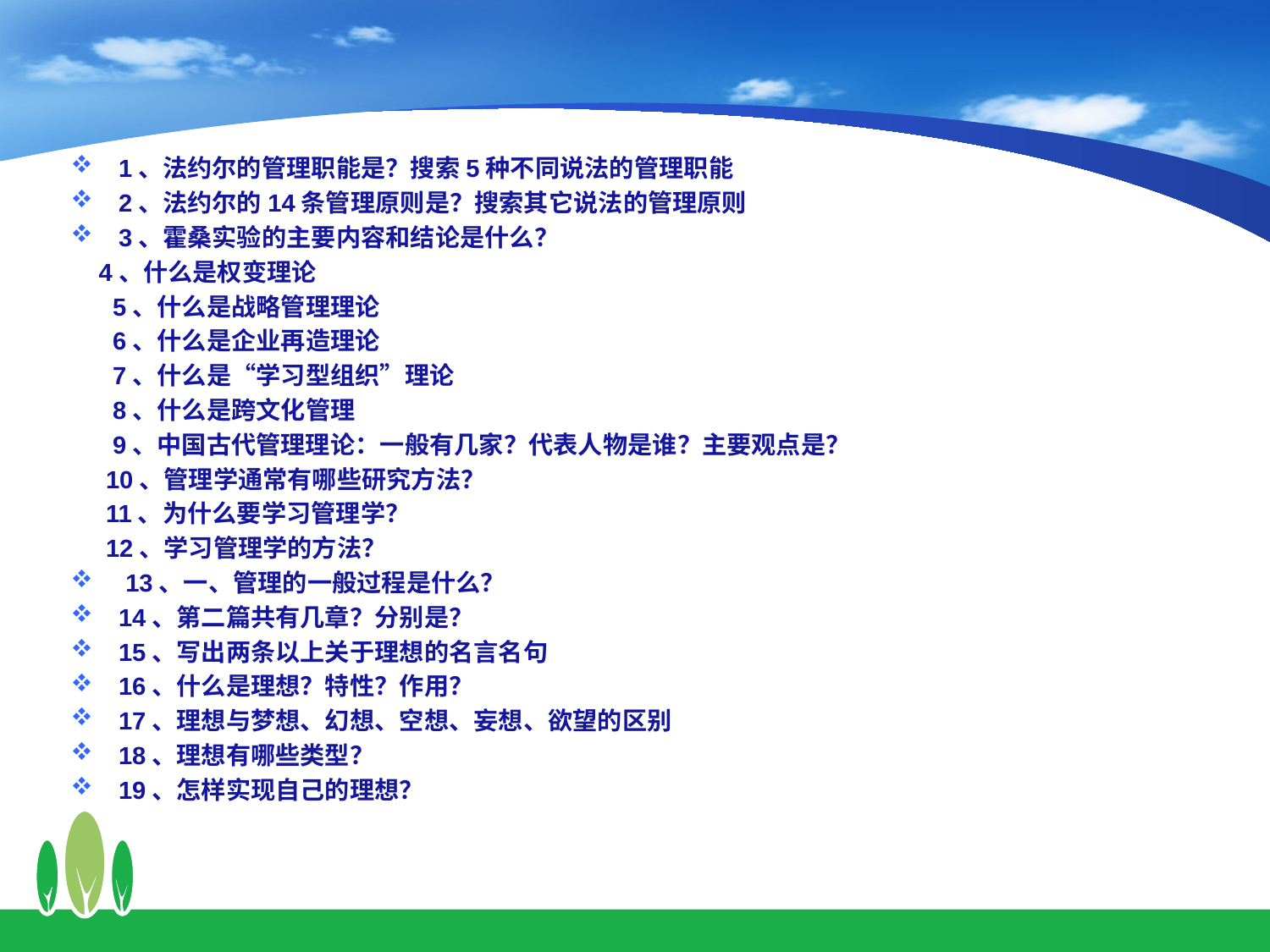

1、法约尔的管理职能是？搜索5种不同说法的管理职能
2、法约尔的14条管理原则是？搜索其它说法的管理原则
3、霍桑实验的主要内容和结论是什么？
    4、什么是权变理论
      5、什么是战略管理理论
      6、什么是企业再造理论
      7、什么是“学习型组织”理论
      8、什么是跨文化管理
      9、中国古代管理理论：一般有几家？代表人物是谁？主要观点是？
     10、管理学通常有哪些研究方法？
     11、为什么要学习管理学？
     12、学习管理学的方法？
 13、一、管理的一般过程是什么？
14、第二篇共有几章？分别是？
15、写出两条以上关于理想的名言名句
16、什么是理想？特性？作用？
17、理想与梦想、幻想、空想、妄想、欲望的区别
18、理想有哪些类型？
19、怎样实现自己的理想？

21